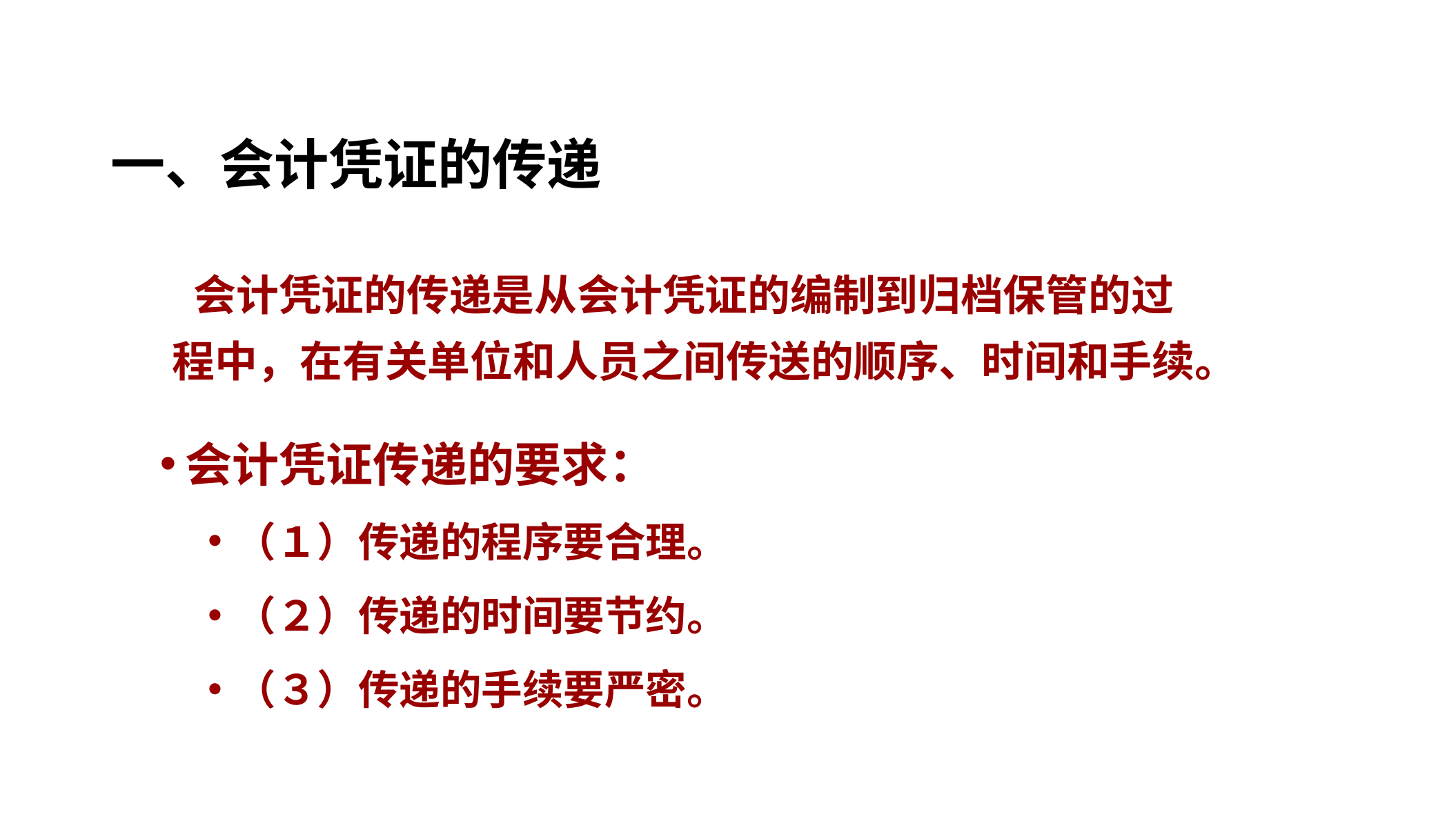

# 一、会计凭证的传递

     会计凭证的传递是从会计凭证的编制到归档保管的过程中，在有关单位和人员之间传送的顺序、时间和手续。
会计凭证传递的要求：
（１）传递的程序要合理。
（２）传递的时间要节约。
（３）传递的手续要严密。